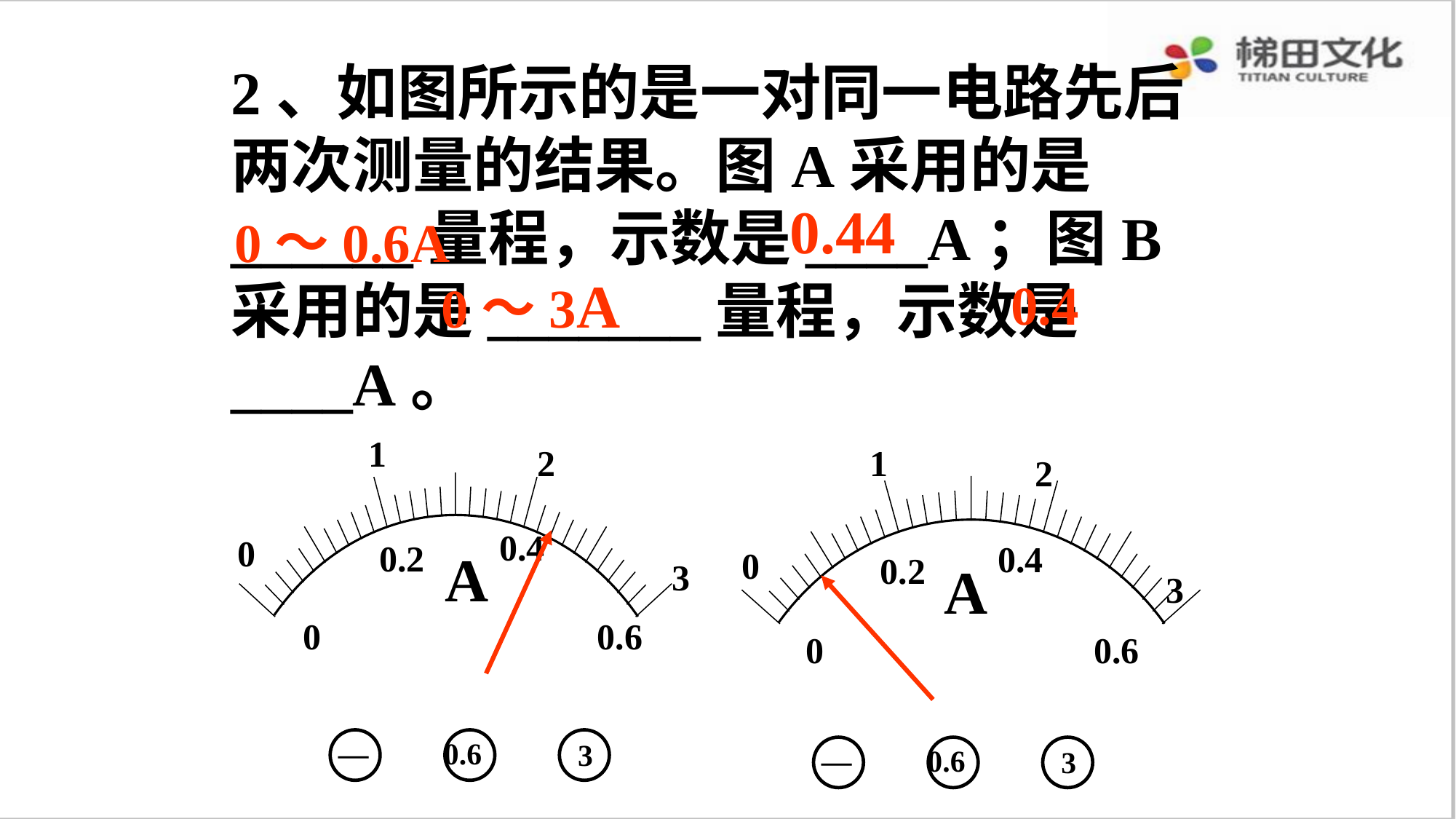

2、如图所示的是一对同一电路先后两次测量的结果。图A采用的是______量程，示数是____A；图B采用的是_______量程，示数是____A。
0.44
0～0.6A
0～3A
0.4
1
1
2
2

0.4
0
0.2

0.4
A
0
0.2
A
3
3

0
0.6
0
0.6
—
0.6

3
—
0.6

3